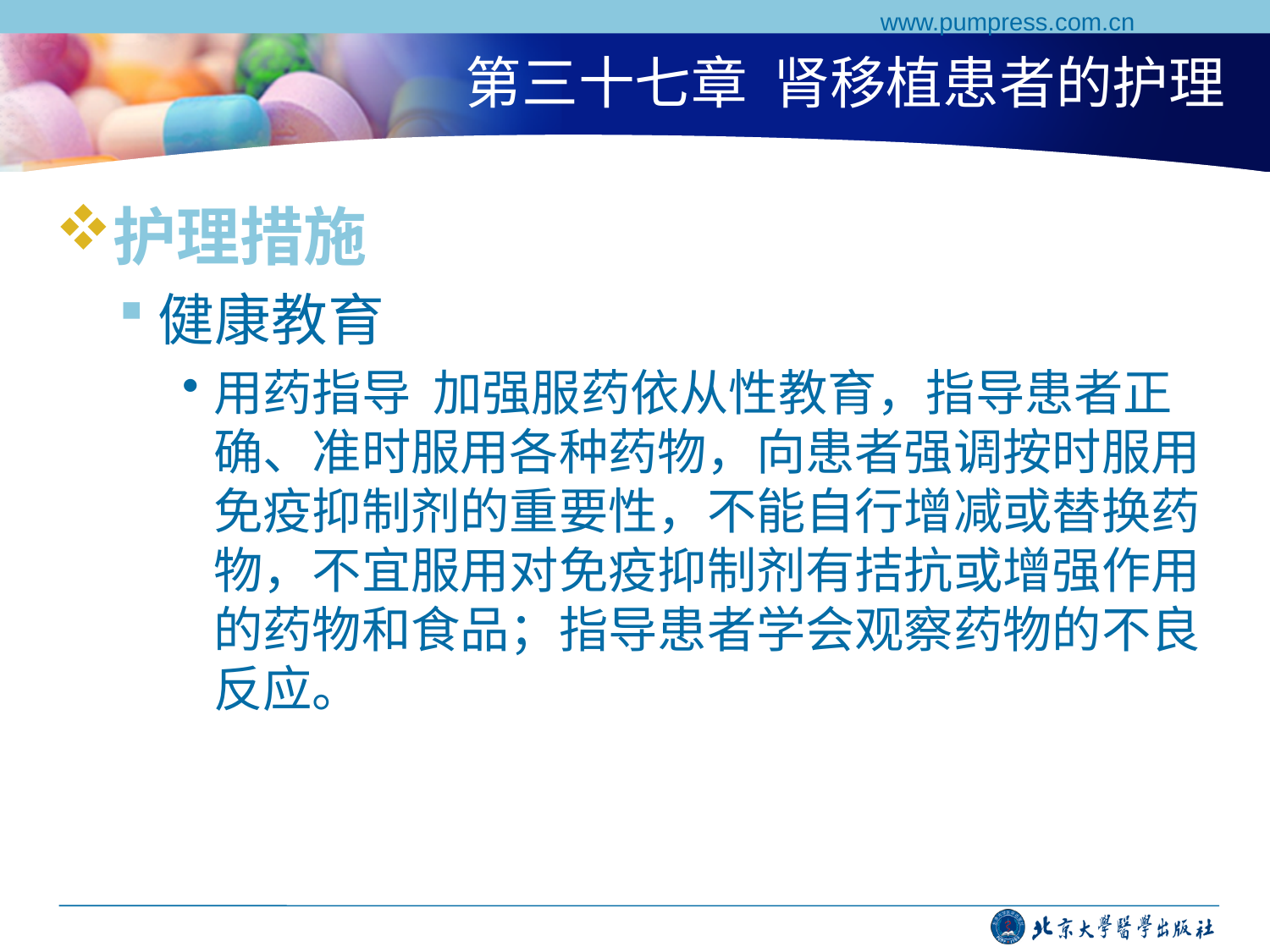

www.pumpress.com.cn
# 第三十七章  肾移植患者的护理
护理措施
健康教育
用药指导  加强服药依从性教育，指导患者正确、准时服用各种药物，向患者强调按时服用免疫抑制剂的重要性，不能自行增减或替换药物，不宜服用对免疫抑制剂有拮抗或增强作用的药物和食品；指导患者学会观察药物的不良反应。